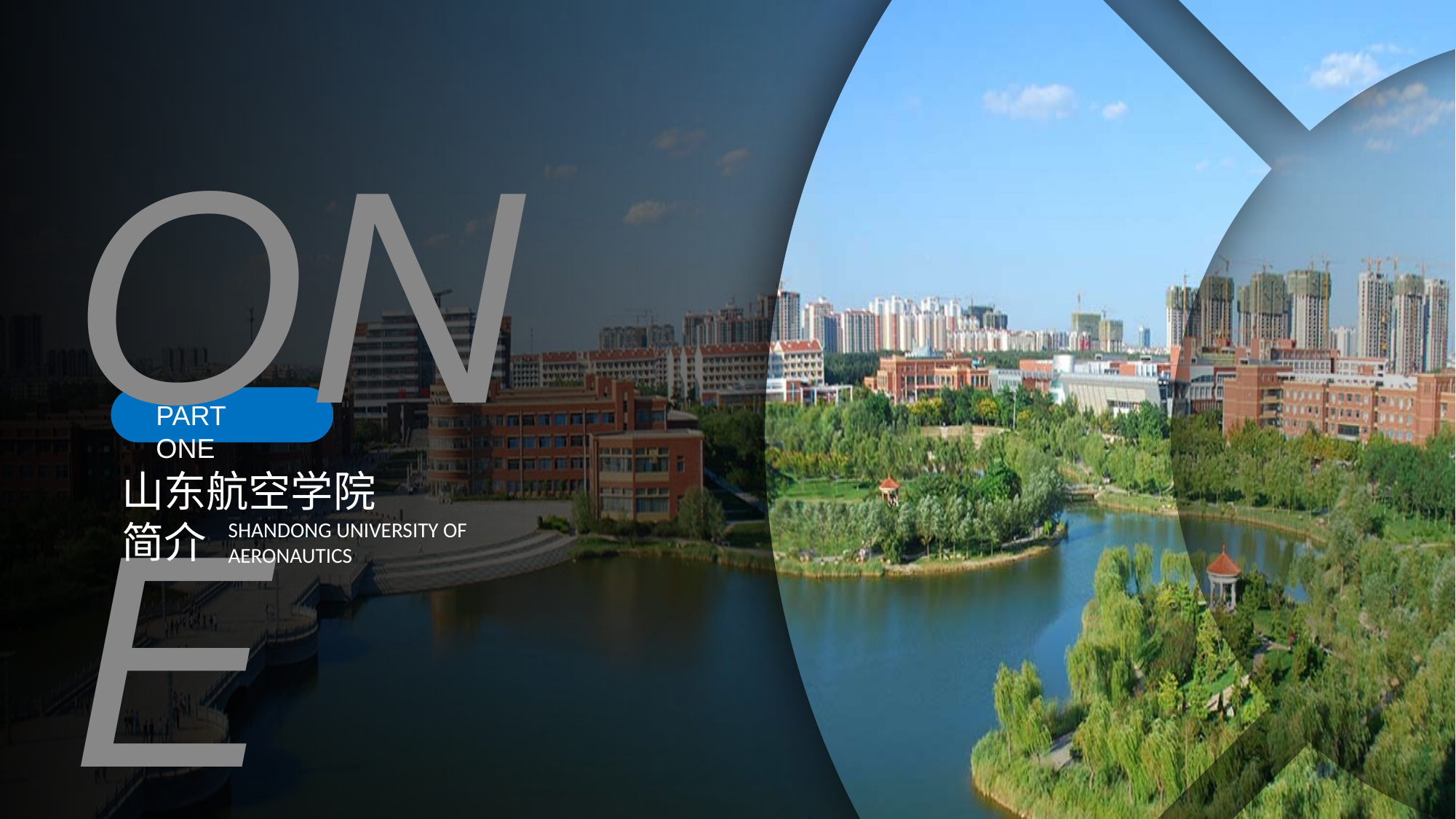

ONE

PART ONE
山东航空学院简介
SHANDONG UNIVERSITY OF AERONAUTICS
TWO

PART TWO
山东航空学院简介
SHANDONG UNIVERSITY OF AERONAUTICS